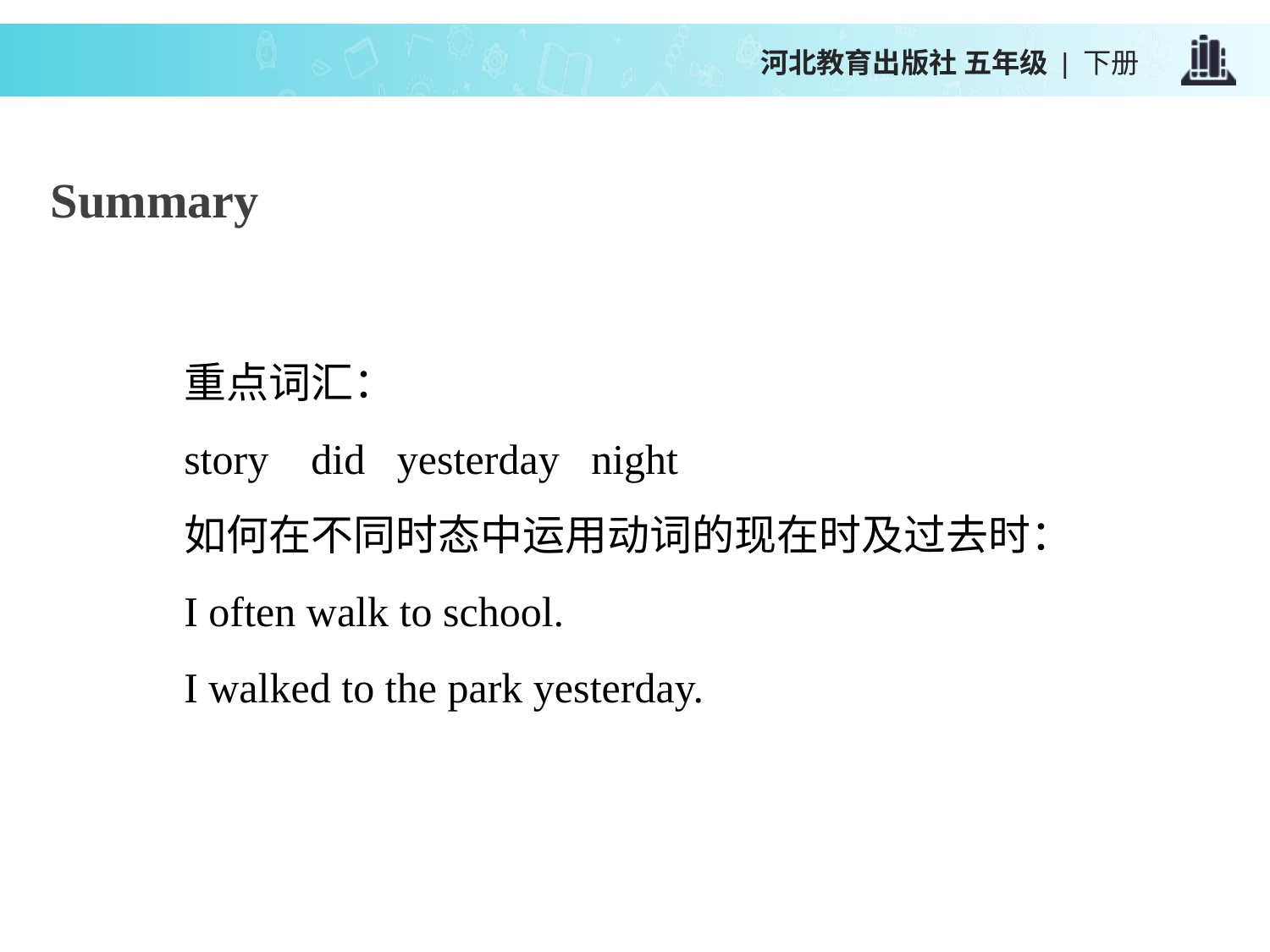

河北教育出版社 五年级 | 下册
Summary
重点词汇：
story    did   yesterday   night
如何在不同时态中运用动词的现在时及过去时：
I often walk to school.
I walked to the park yesterday.